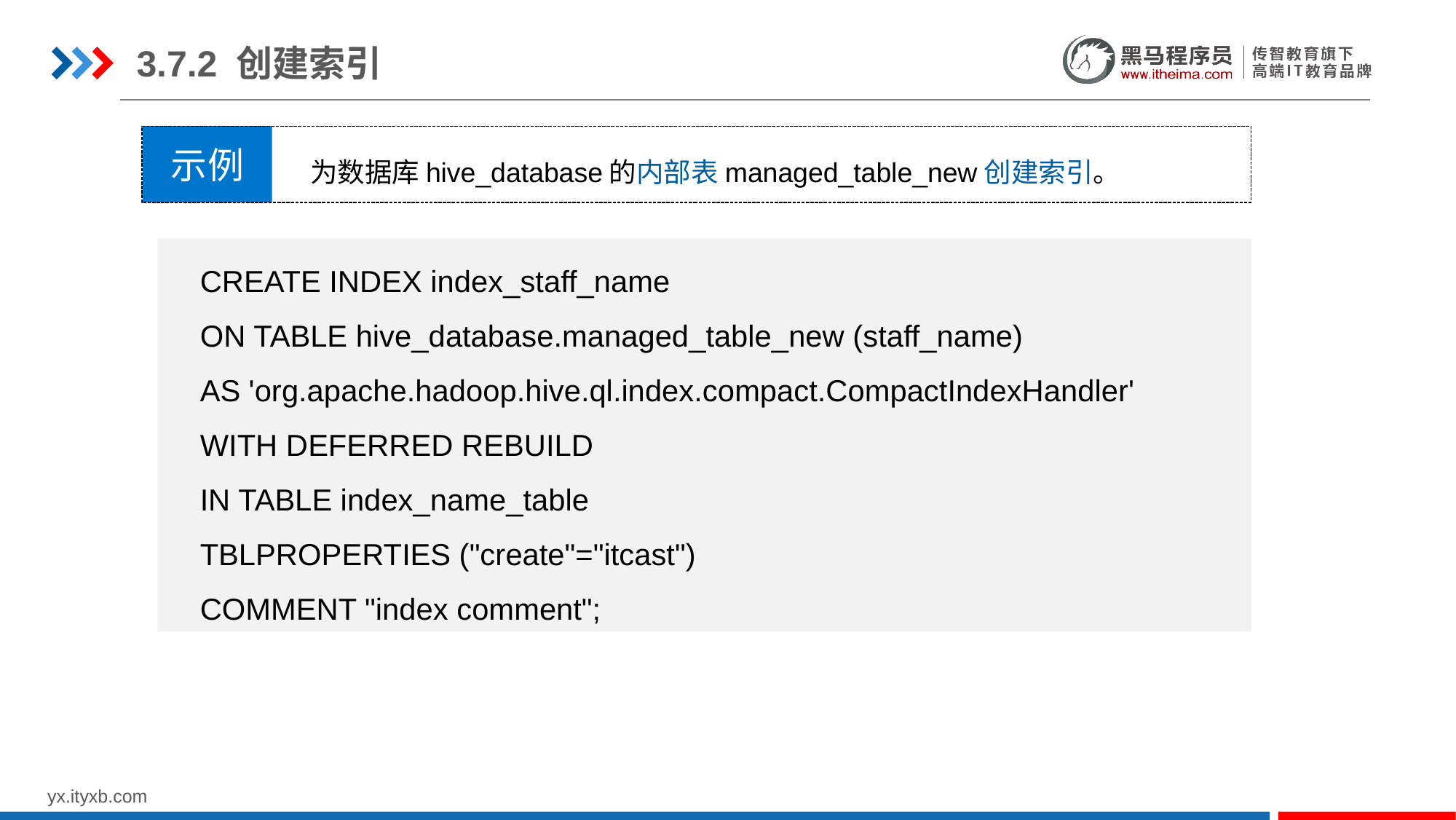

3.7.2 创建索引
示例

为数据库hive_database的内部表managed_table_new创建索引。
CREATE INDEX index_staff_name
ON TABLE hive_database.managed_table_new (staff_name)
AS 'org.apache.hadoop.hive.ql.index.compact.CompactIndexHandler'
WITH DEFERRED REBUILD
IN TABLE index_name_table
TBLPROPERTIES ("create"="itcast")
COMMENT "index comment";